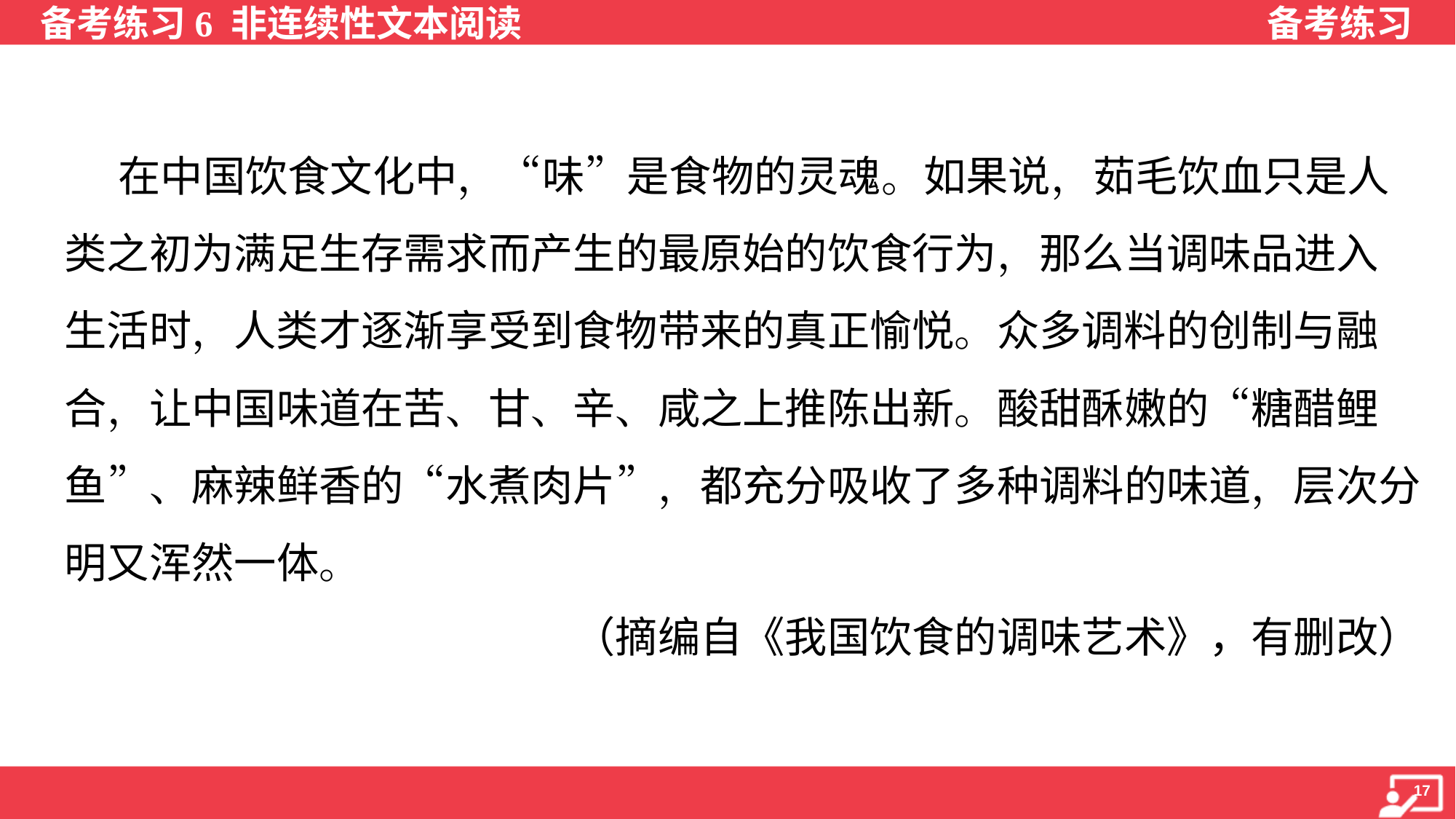

在中国饮食文化中，“味”是食物的灵魂。如果说，茹毛饮血只是人
类之初为满足生存需求而产生的最原始的饮食行为，那么当调味品进入
生活时，人类才逐渐享受到食物带来的真正愉悦。众多调料的创制与融
合，让中国味道在苦、甘、辛、咸之上推陈出新。酸甜酥嫩的“糖醋鲤
鱼”、麻辣鲜香的“水煮肉片”，都充分吸收了多种调料的味道，层次分
明又浑然一体。
（摘编自《我国饮食的调味艺术》，有删改）